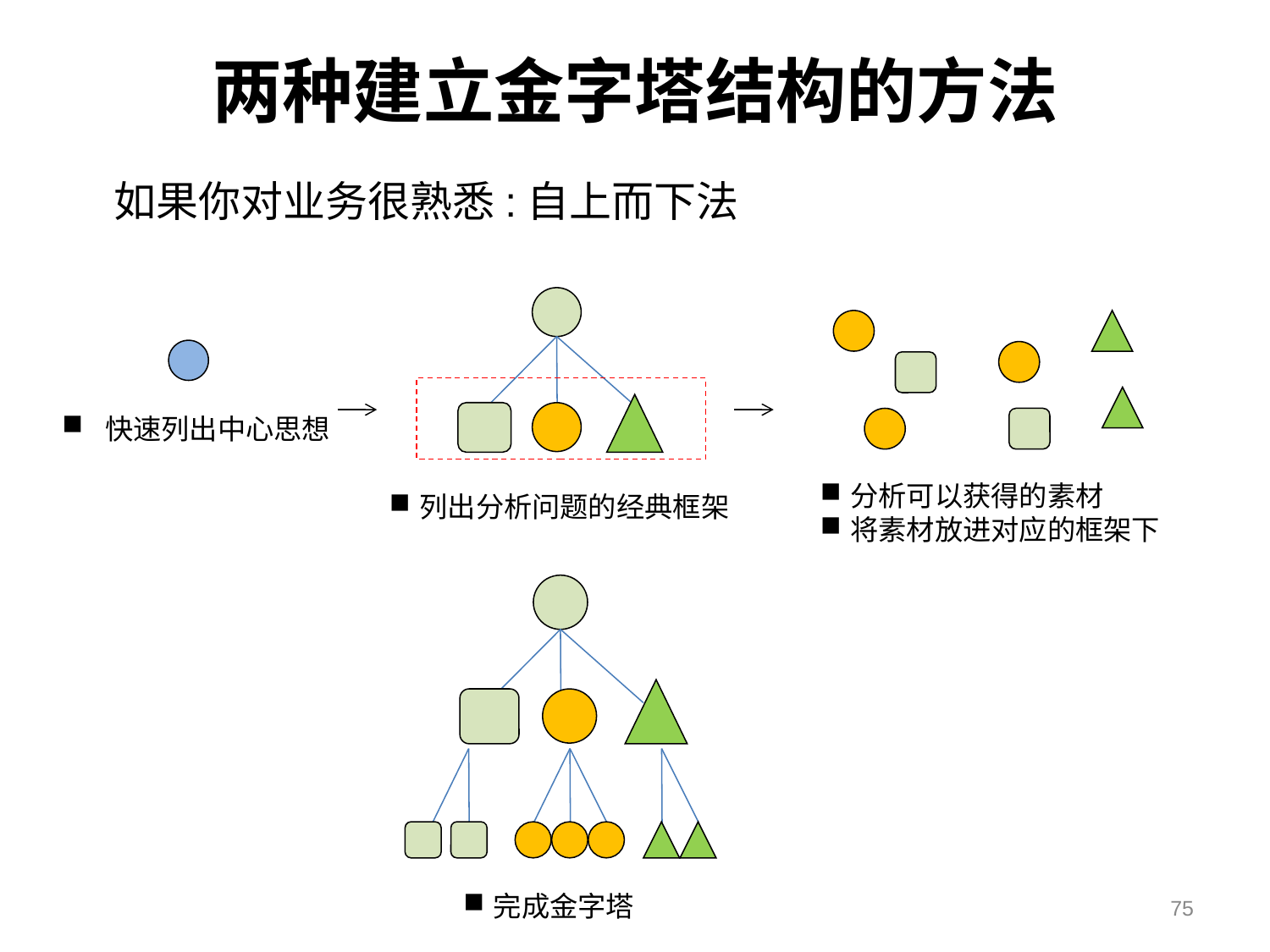

两种建立金字塔结构的方法

如果你对业务很熟悉:自上而下法

 快速列出中心思想
分析可以获得的素材
将素材放进对应的框架下
列出分析问题的经典框架

75
完成金字塔